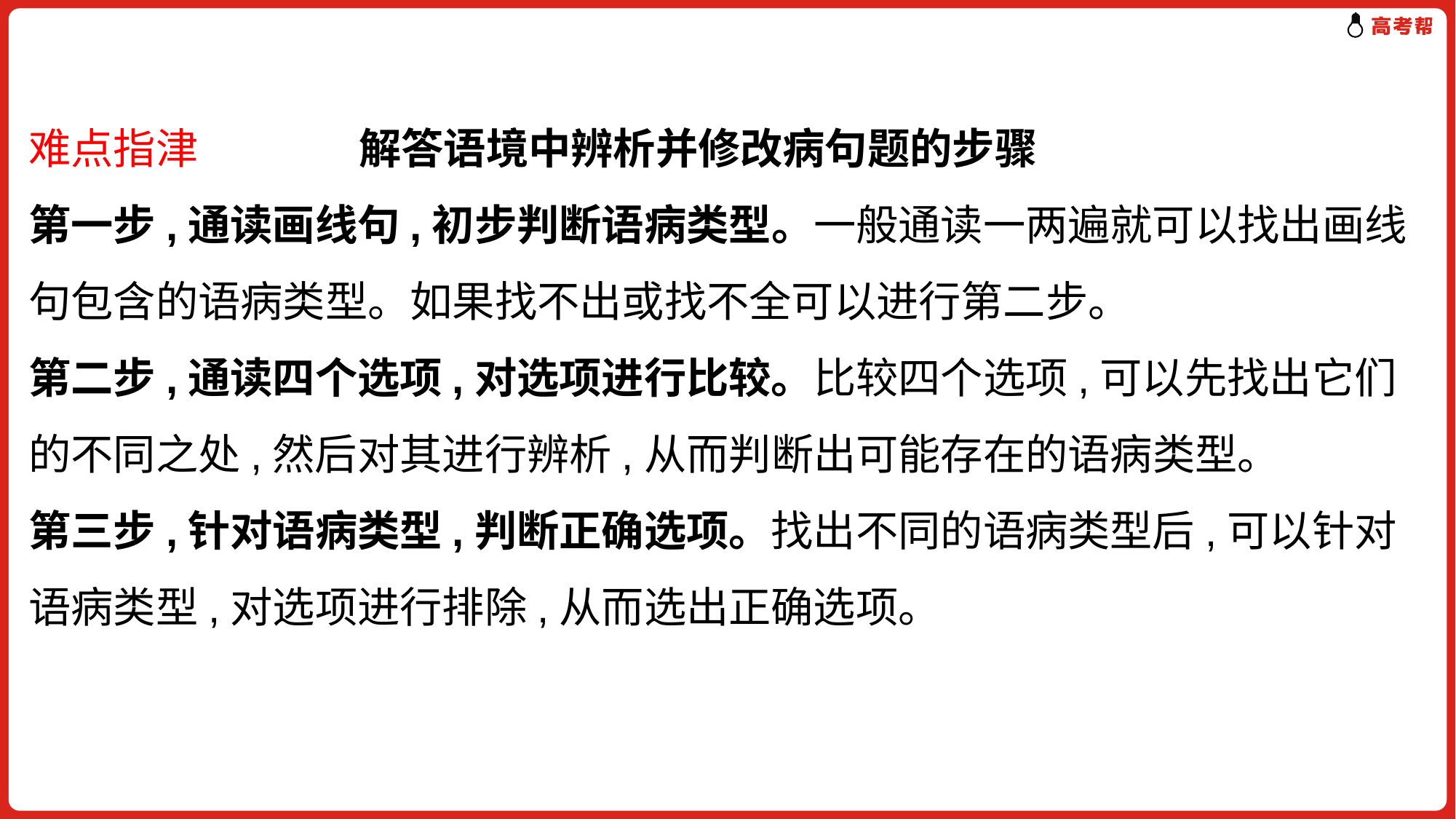

难点指津                 解答语境中辨析并修改病句题的步骤
第一步,通读画线句,初步判断语病类型。一般通读一两遍就可以找出画线句包含的语病类型。如果找不出或找不全可以进行第二步。
第二步,通读四个选项,对选项进行比较。比较四个选项,可以先找出它们的不同之处,然后对其进行辨析,从而判断出可能存在的语病类型。
第三步,针对语病类型,判断正确选项。找出不同的语病类型后,可以针对语病类型,对选项进行排除,从而选出正确选项。